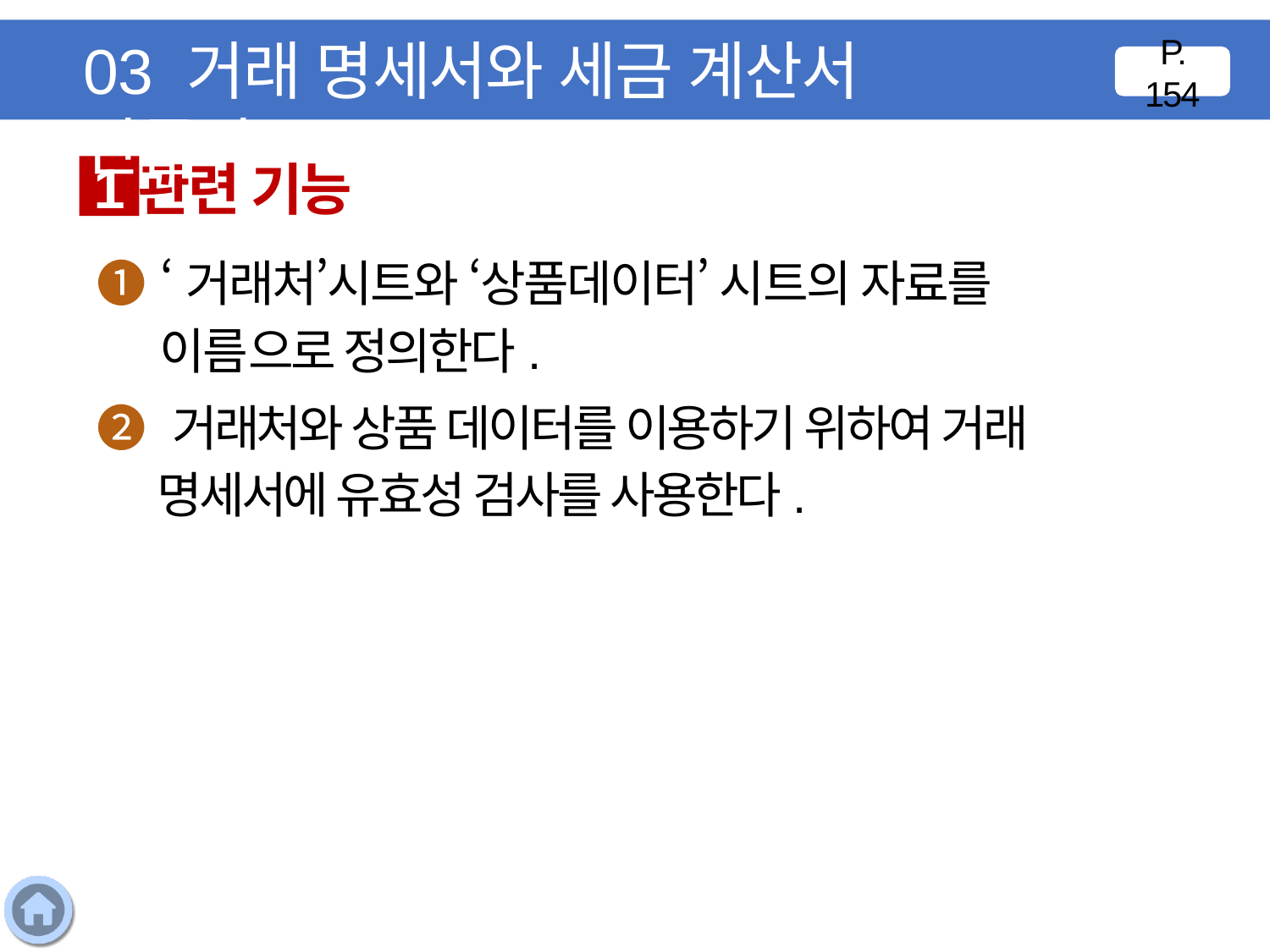

03 거래 명세서와 세금 계산서 만들기
P. 154
관련 기능
1
❶ ‘거래처’시트와 ‘상품데이터’ 시트의 자료를 이름으로 정의한다.
❷ 거래처와 상품 데이터를 이용하기 위하여 거래 명세서에 유효성 검사를 사용한다.